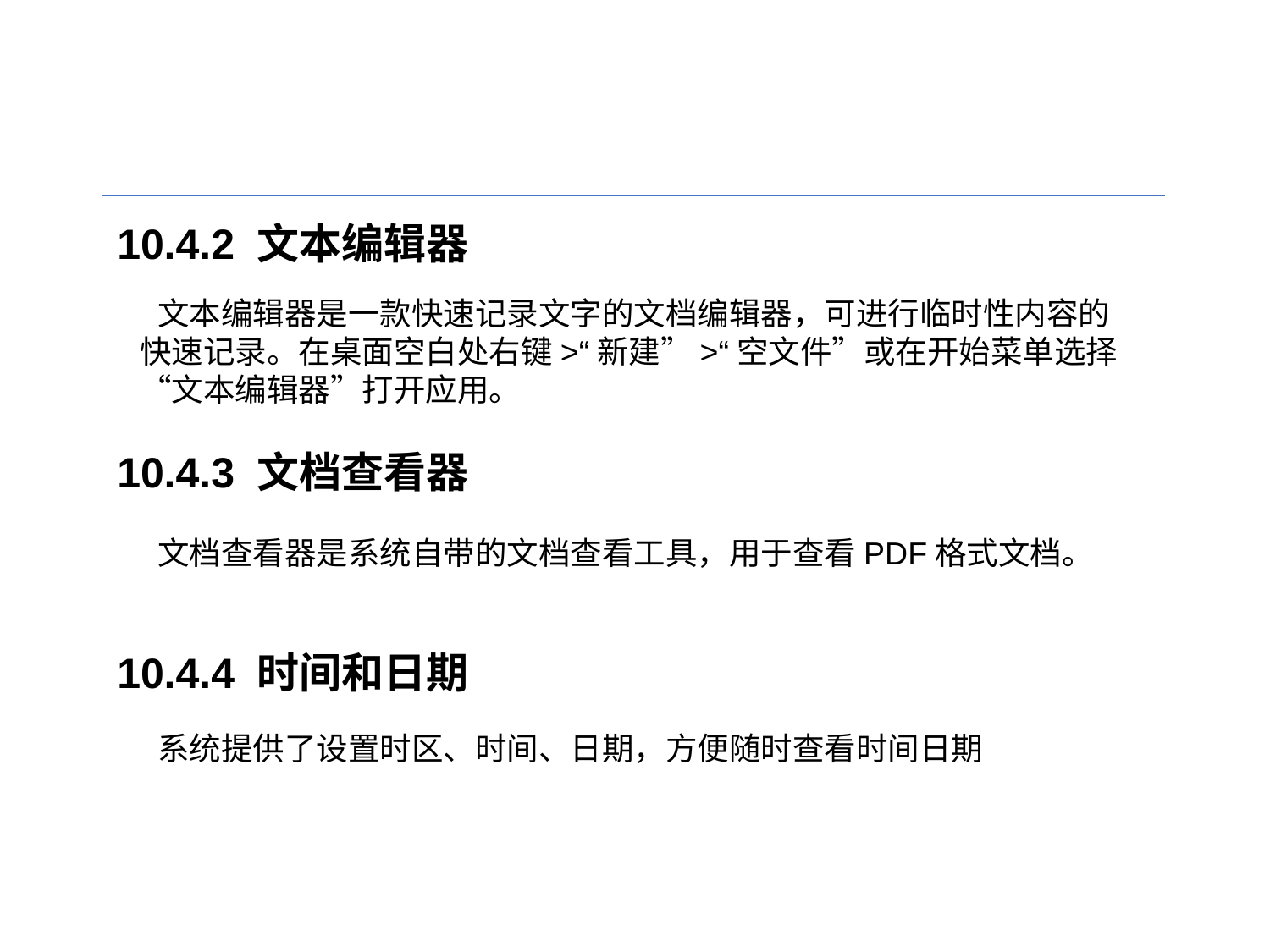

10.4.2 文本编辑器
文本编辑器是一款快速记录文字的文档编辑器，可进行临时性内容的快速记录。在桌面空白处右键>“新建”>“空文件”或在开始菜单选择“文本编辑器”打开应用。
10.4.3 文档查看器
文档查看器是系统自带的文档查看工具，用于查看PDF格式文档。
10.4.4 时间和日期
系统提供了设置时区、时间、日期，方便随时查看时间日期